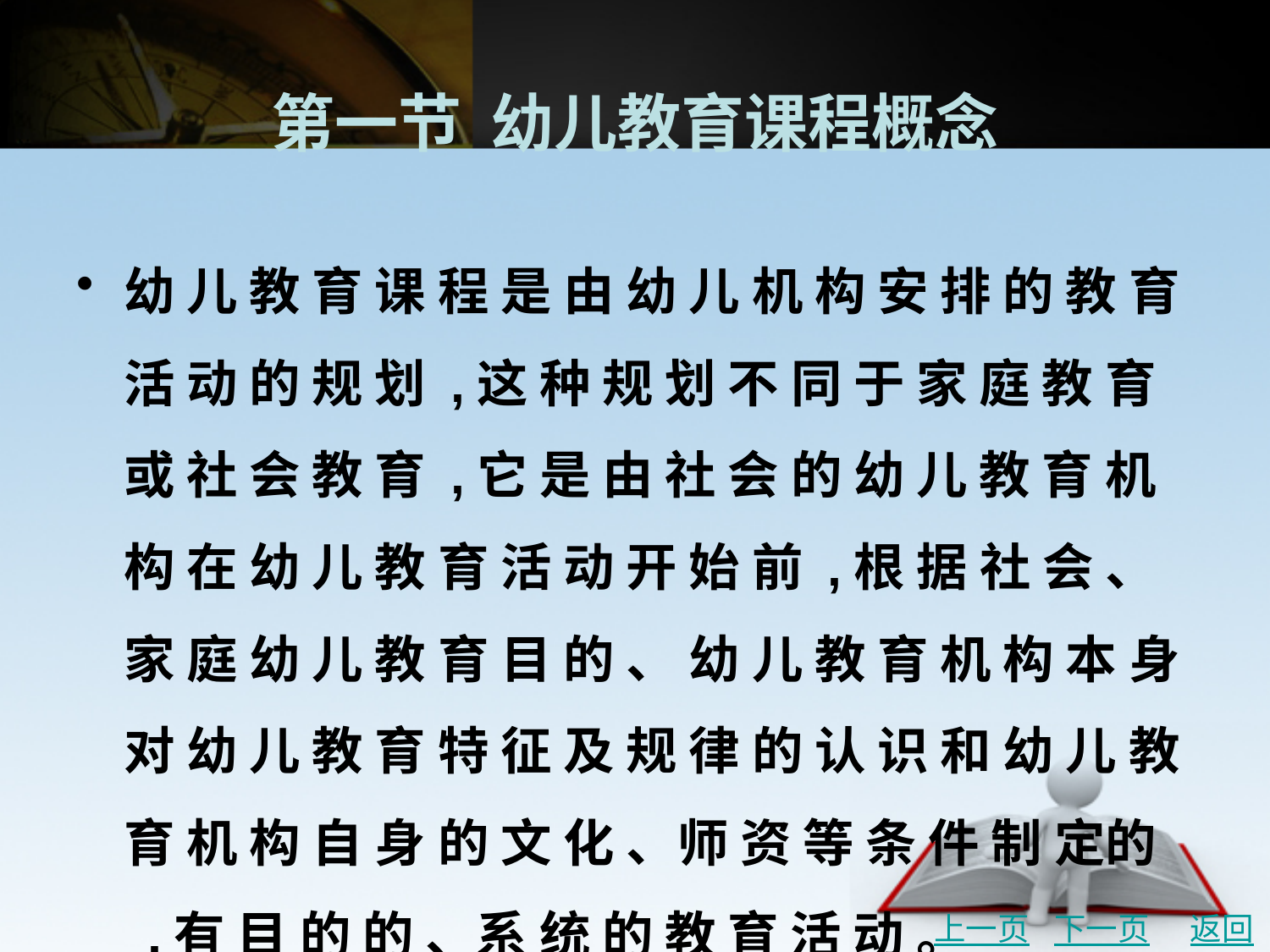

# 第一节  幼儿教育课程概念
幼 儿 教 育 课 程 是 由 幼 儿 机 构 安 排 的 教 育 活 动 的 规 划 ,这 种 规 划 不 同 于 家 庭 教 育 或 社 会 教 育 ,它 是 由 社 会 的 幼 儿 教 育 机 构 在 幼 儿 教 育 活 动 开 始 前 ,根 据 社 会 、家 庭 幼 儿 教 育 目 的 、 幼 儿 教 育 机 构 本 身 对 幼 儿 教 育 特 征 及 规 律 的 认 识 和 幼 儿 教 育 机 构 自 身 的 文 化 、师 资 等 条 件 制 定的 ,有 目 的 的 、系 统 的 教 育 活 动 。
幼 儿 教 育 课 程 ,不 同 于 幼 儿 自 然 的 游 戏 或 成 长 过 程 ,也 不 同 于 幼 儿 的 生 活 活 动 。由 于 它 是 教 育 机 构 的 活 动 ,自 然 增 进 了 幼 儿 活 动 对 幼 儿 成 长 发 展 的 适 宜 性 、计 划 性 、系 统 性 、 效 益 性 。
上一页
下一页
返回